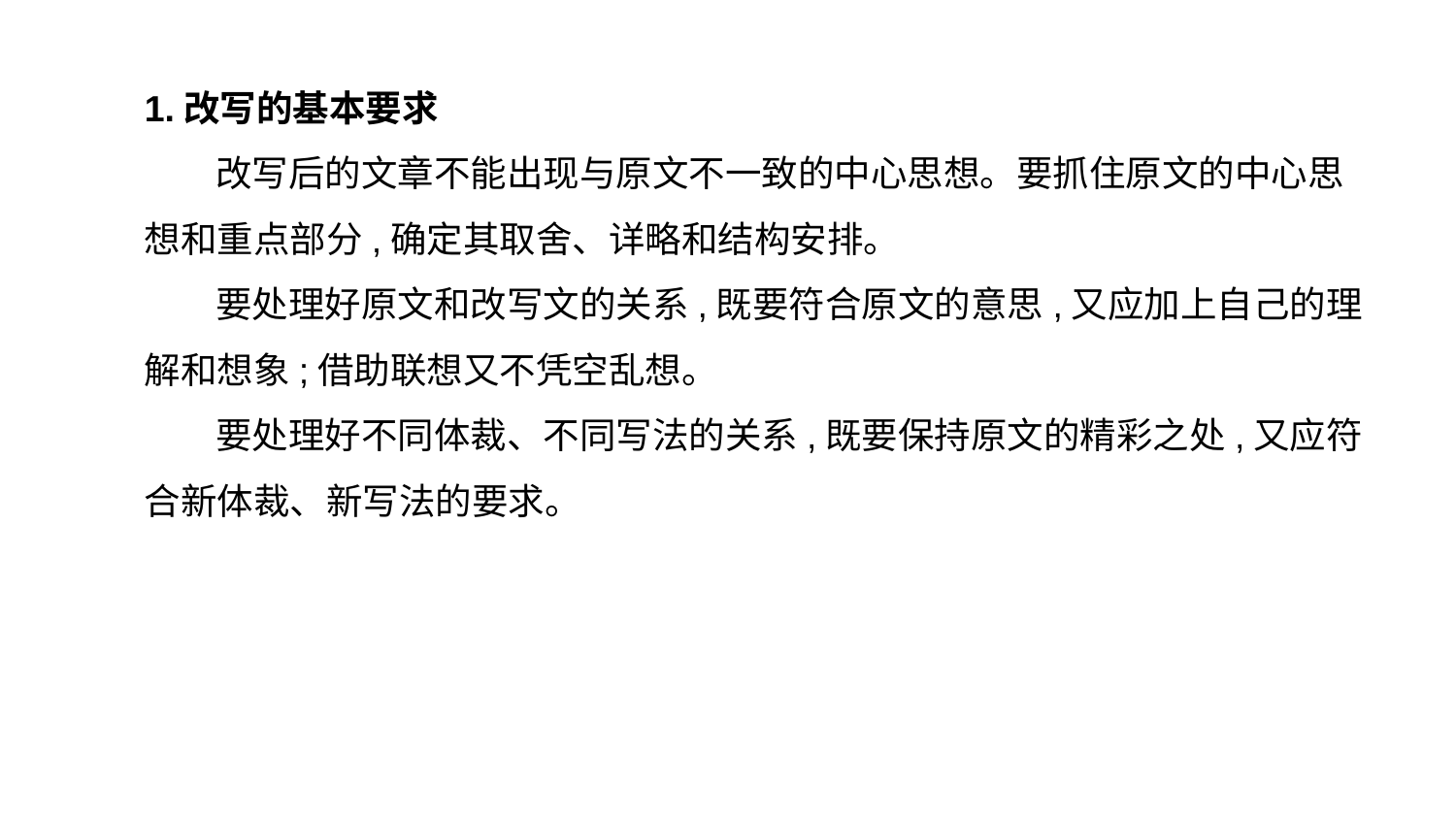

1.改写的基本要求
改写后的文章不能出现与原文不一致的中心思想。要抓住原文的中心思想和重点部分,确定其取舍、详略和结构安排。
要处理好原文和改写文的关系,既要符合原文的意思,又应加上自己的理解和想象;借助联想又不凭空乱想。
要处理好不同体裁、不同写法的关系,既要保持原文的精彩之处,又应符合新体裁、新写法的要求。